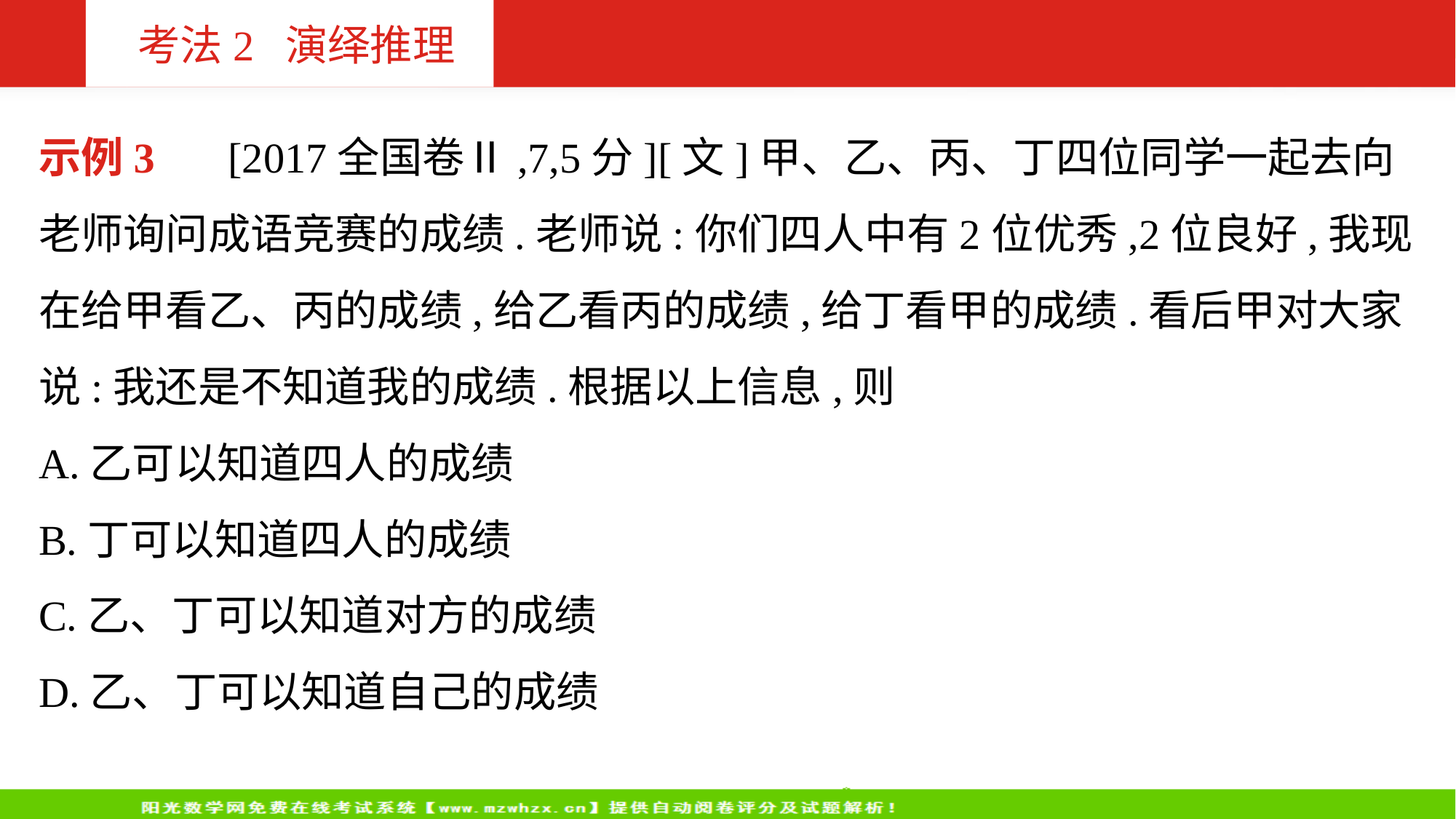

考法2  演绎推理

示例3 　[2017全国卷Ⅱ,7,5分][文]甲、乙、丙、丁四位同学一起去向老师询问成语竞赛的成绩.老师说:你们四人中有2位优秀,2位良好,我现在给甲看乙、丙的成绩,给乙看丙的成绩,给丁看甲的成绩.看后甲对大家说:我还是不知道我的成绩.根据以上信息,则
A.乙可以知道四人的成绩
B.丁可以知道四人的成绩
C.乙、丁可以知道对方的成绩
D.乙、丁可以知道自己的成绩